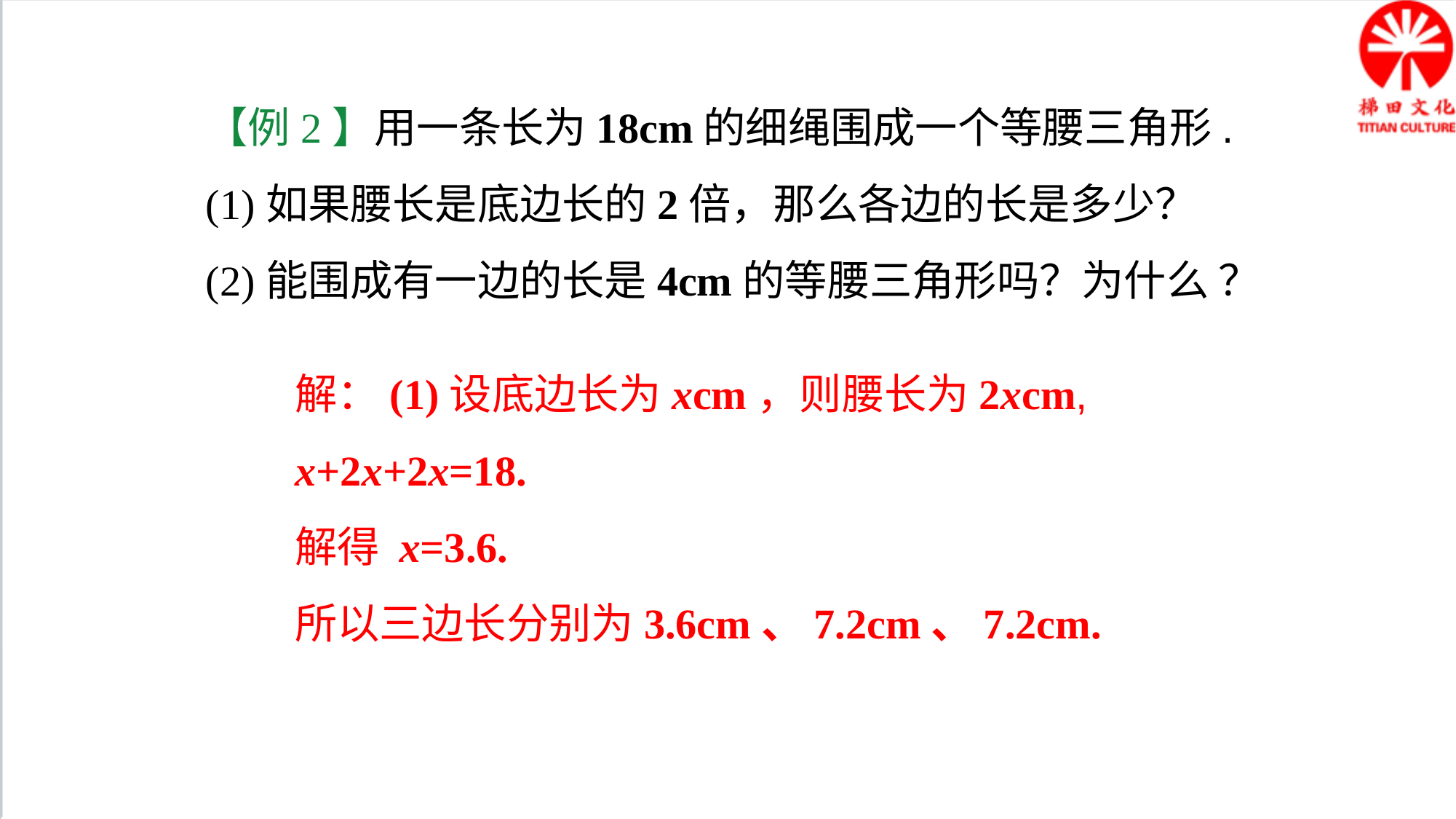

【例2】用一条长为18cm的细绳围成一个等腰三角形.
(1)如果腰长是底边长的2倍，那么各边的长是多少？
(2)能围成有一边的长是4cm的等腰三角形吗？为什么 ？
解：(1)设底边长为xcm，则腰长为2xcm,
x+2x+2x=18.
解得 x=3.6.
所以三边长分别为3.6cm、7.2cm、7.2cm.